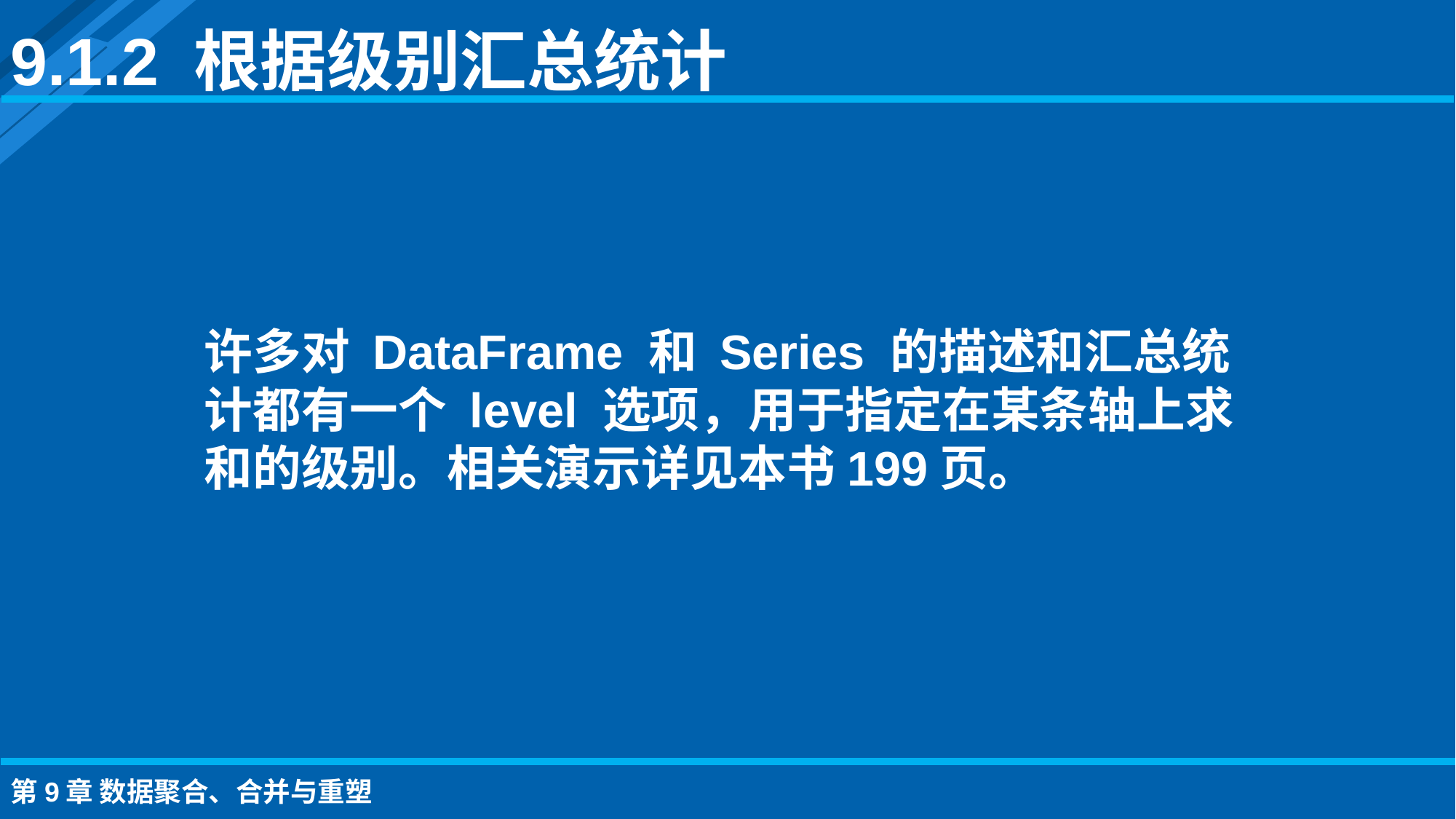

9.1.2 根据级别汇总统计

许多对 DataFrame 和 Series 的描述和汇总统计都有一个 level 选项，用于指定在某条轴上求和的级别。相关演示详见本书199页。
第9章 数据聚合、合并与重塑